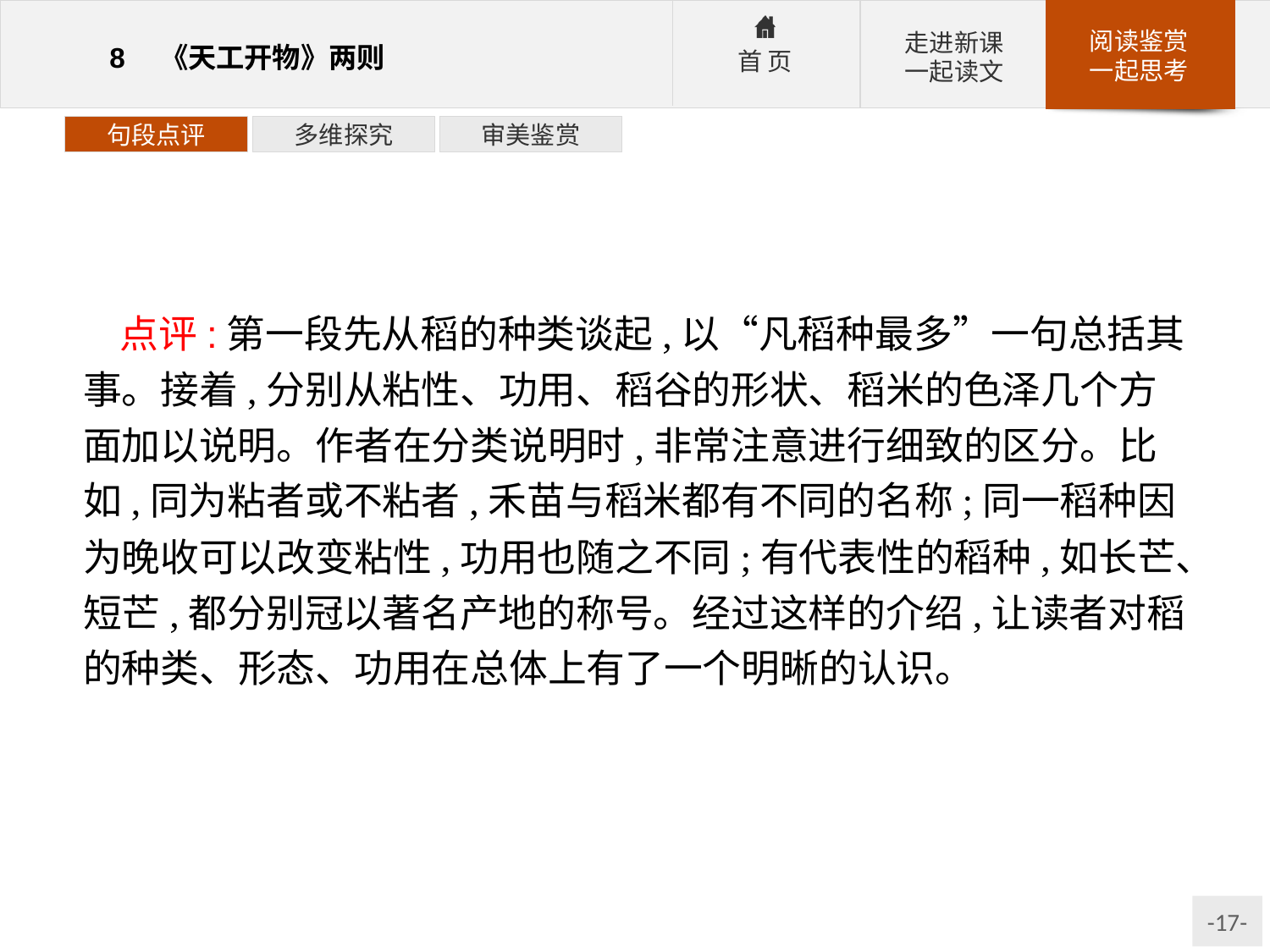

句段点评
多维探究
审美鉴赏
点评:第一段先从稻的种类谈起,以“凡稻种最多”一句总括其事。接着,分别从粘性、功用、稻谷的形状、稻米的色泽几个方面加以说明。作者在分类说明时,非常注意进行细致的区分。比如,同为粘者或不粘者,禾苗与稻米都有不同的名称;同一稻种因为晚收可以改变粘性,功用也随之不同;有代表性的稻种,如长芒、短芒,都分别冠以著名产地的称号。经过这样的介绍,让读者对稻的种类、形态、功用在总体上有了一个明晰的认识。